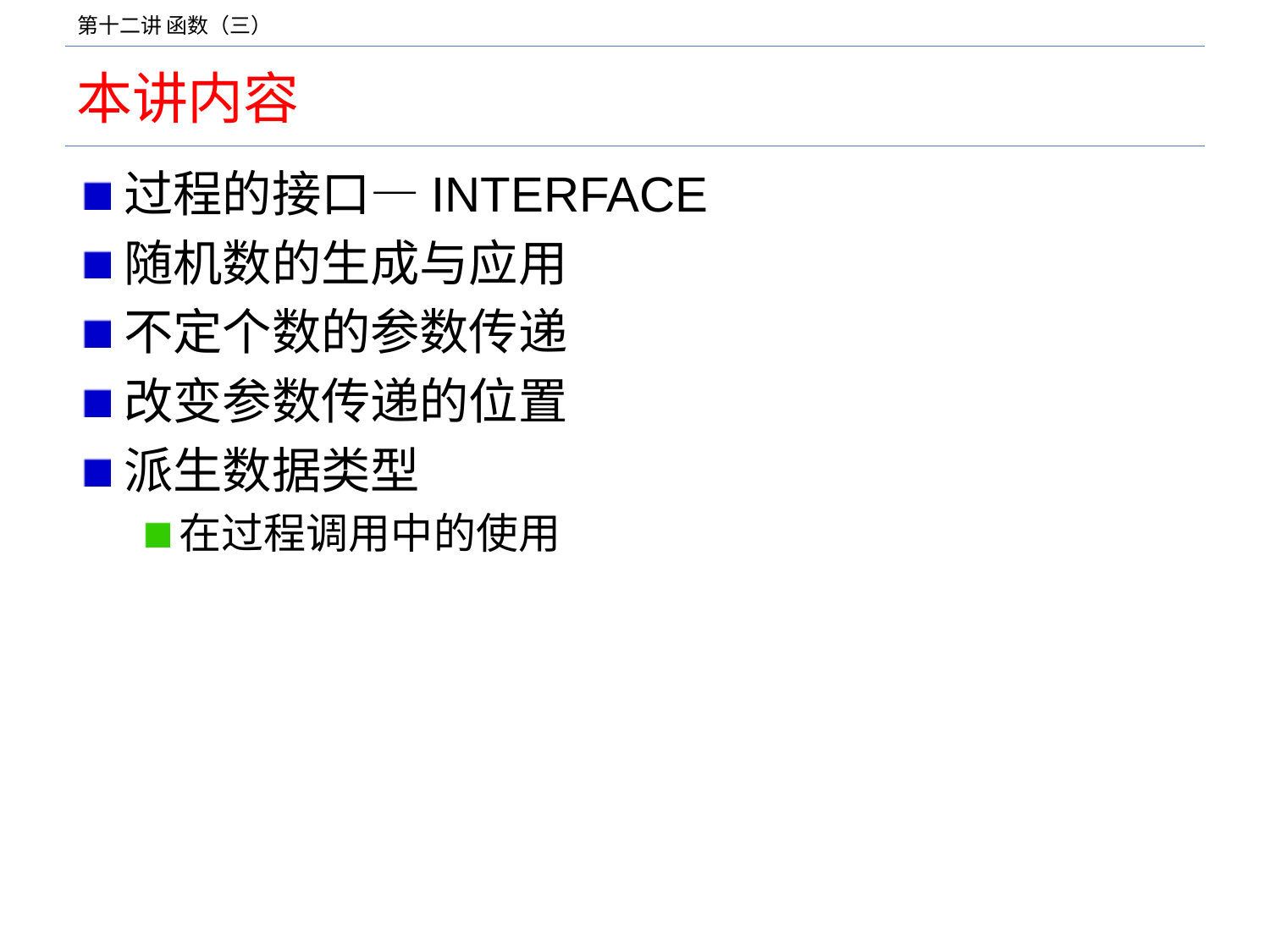

# 本讲内容
过程的接口—INTERFACE
随机数的生成与应用
不定个数的参数传递
改变参数传递的位置
派生数据类型
在过程调用中的使用